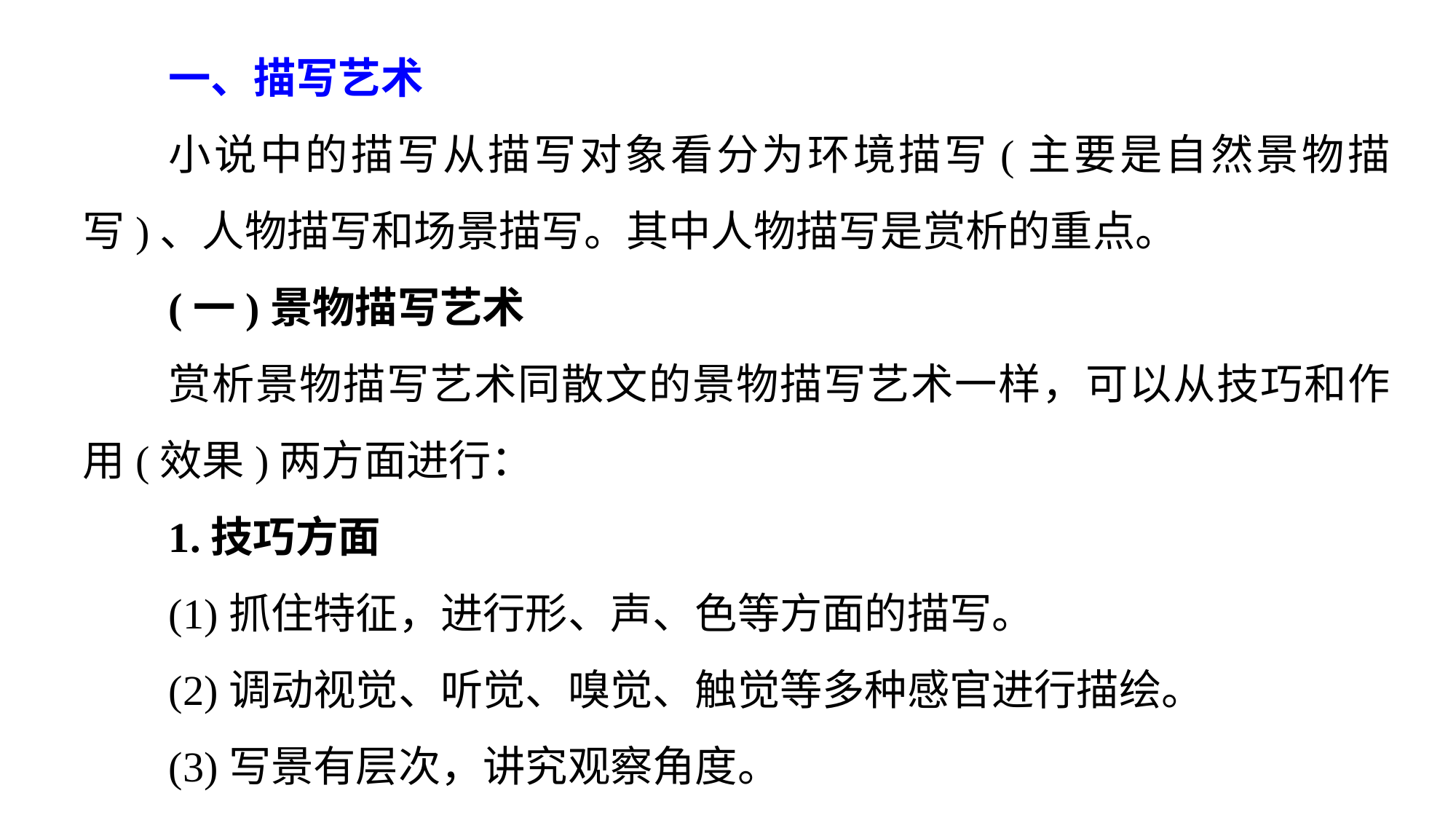

一、描写艺术
小说中的描写从描写对象看分为环境描写(主要是自然景物描写)、人物描写和场景描写。其中人物描写是赏析的重点。
(一)景物描写艺术
赏析景物描写艺术同散文的景物描写艺术一样，可以从技巧和作用(效果)两方面进行：
1.技巧方面
(1)抓住特征，进行形、声、色等方面的描写。
(2)调动视觉、听觉、嗅觉、触觉等多种感官进行描绘。
(3)写景有层次，讲究观察角度。